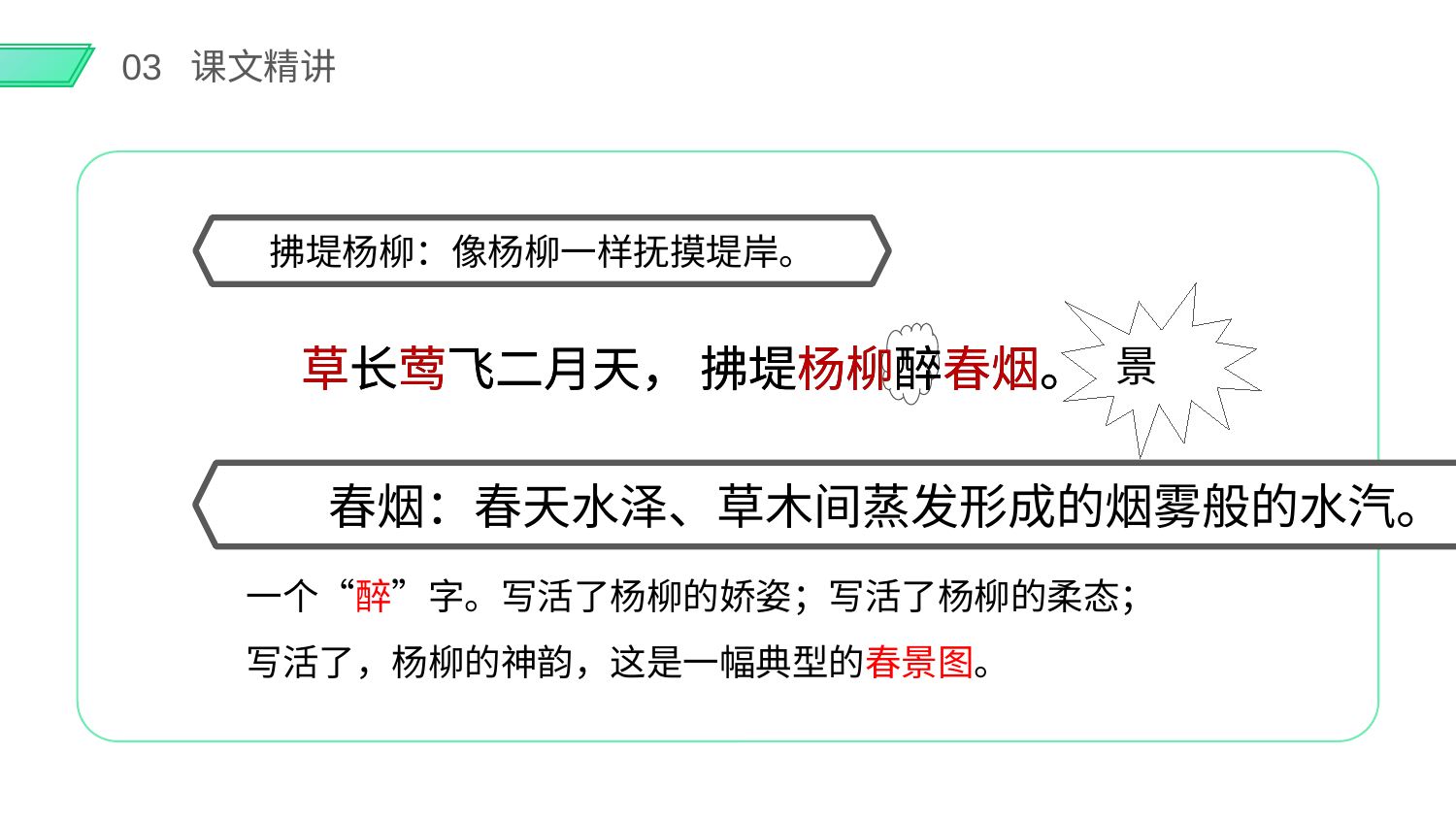

03  课文精讲
拂堤杨柳：像杨柳一样抚摸堤岸。
景

草长莺飞二月天， 拂堤杨柳醉春烟。
草长莺飞二月天， 拂堤杨柳醉春烟。
春烟：春天水泽、草木间蒸发形成的烟雾般的水汽。
       一个“醉”字。写活了杨柳的娇姿；写活了杨柳的柔态；
       写活了，杨柳的神韵，这是一幅典型的春景图。